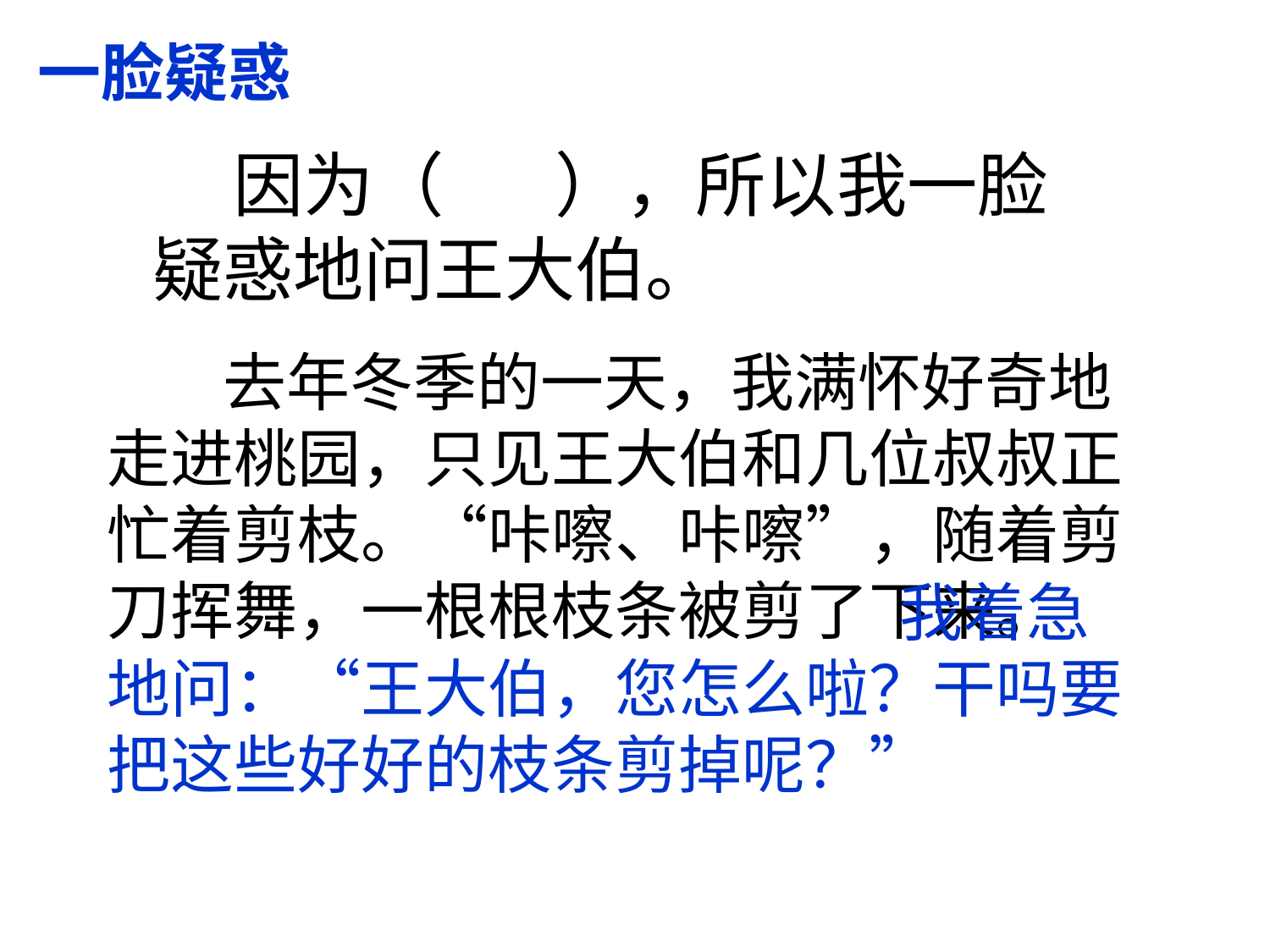

一脸疑惑
    因为（       ），所以我一脸疑惑地问王大伯。
       去年冬季的一天，我满怀好奇地走进桃园，只见王大伯和几位叔叔正忙着剪枝。“咔嚓、咔嚓”，随着剪刀挥舞，一根根枝条被剪了下来。
                                                      我着急地问：“王大伯，您怎么啦？干吗要把这些好好的枝条剪掉呢？”